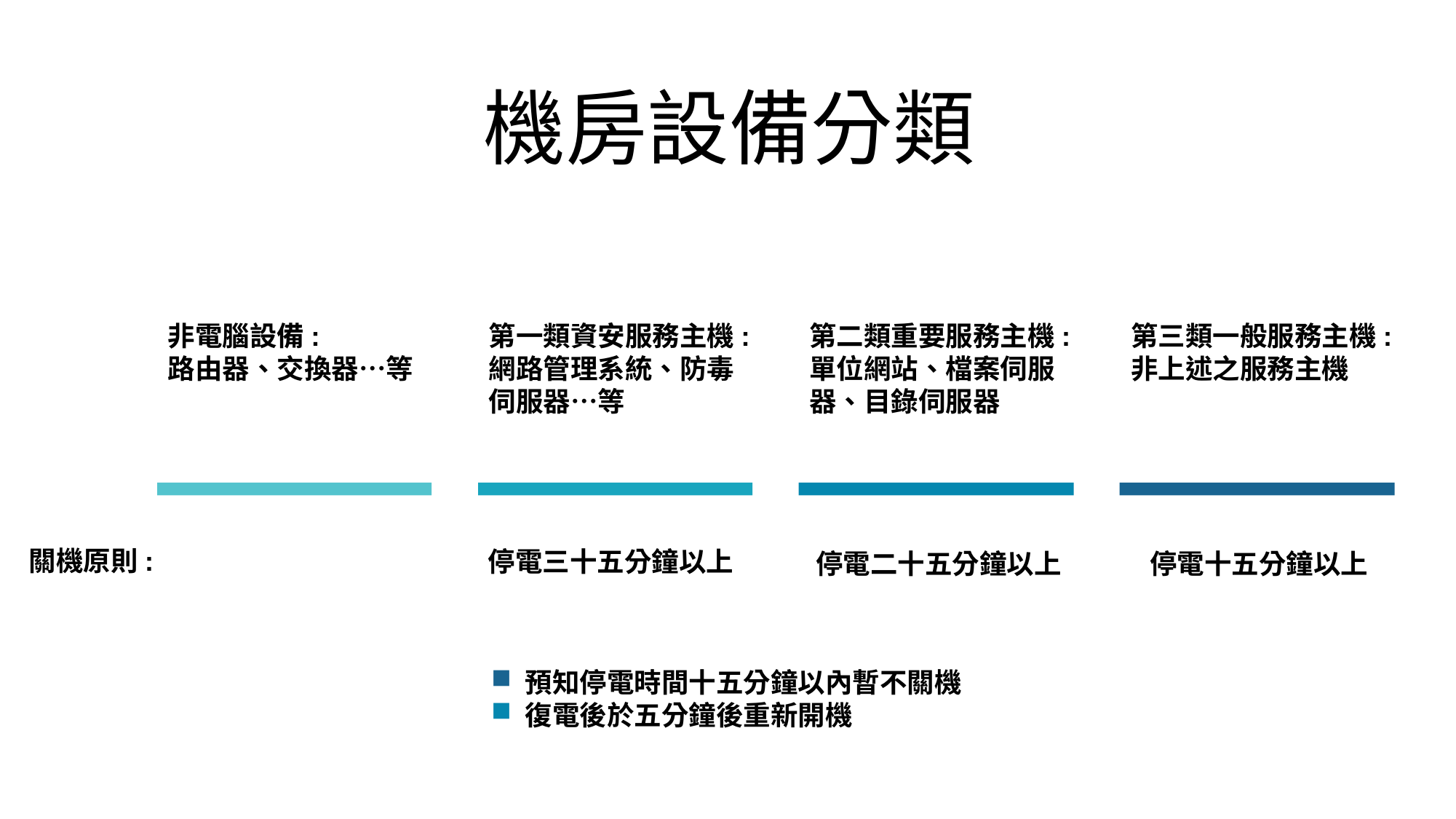

機房設備分類
非電腦設備:
路由器、交換器…等
第一類資安服務主機:
網路管理系統、防毒伺服器…等
第二類重要服務主機:單位網站、檔案伺服器、目錄伺服器
第三類一般服務主機:
非上述之服務主機

關機原則:
停電二十五分鐘以上
停電十五分鐘以上
停電三十五分鐘以上
預知停電時間十五分鐘以內暫不關機
復電後於五分鐘後重新開機